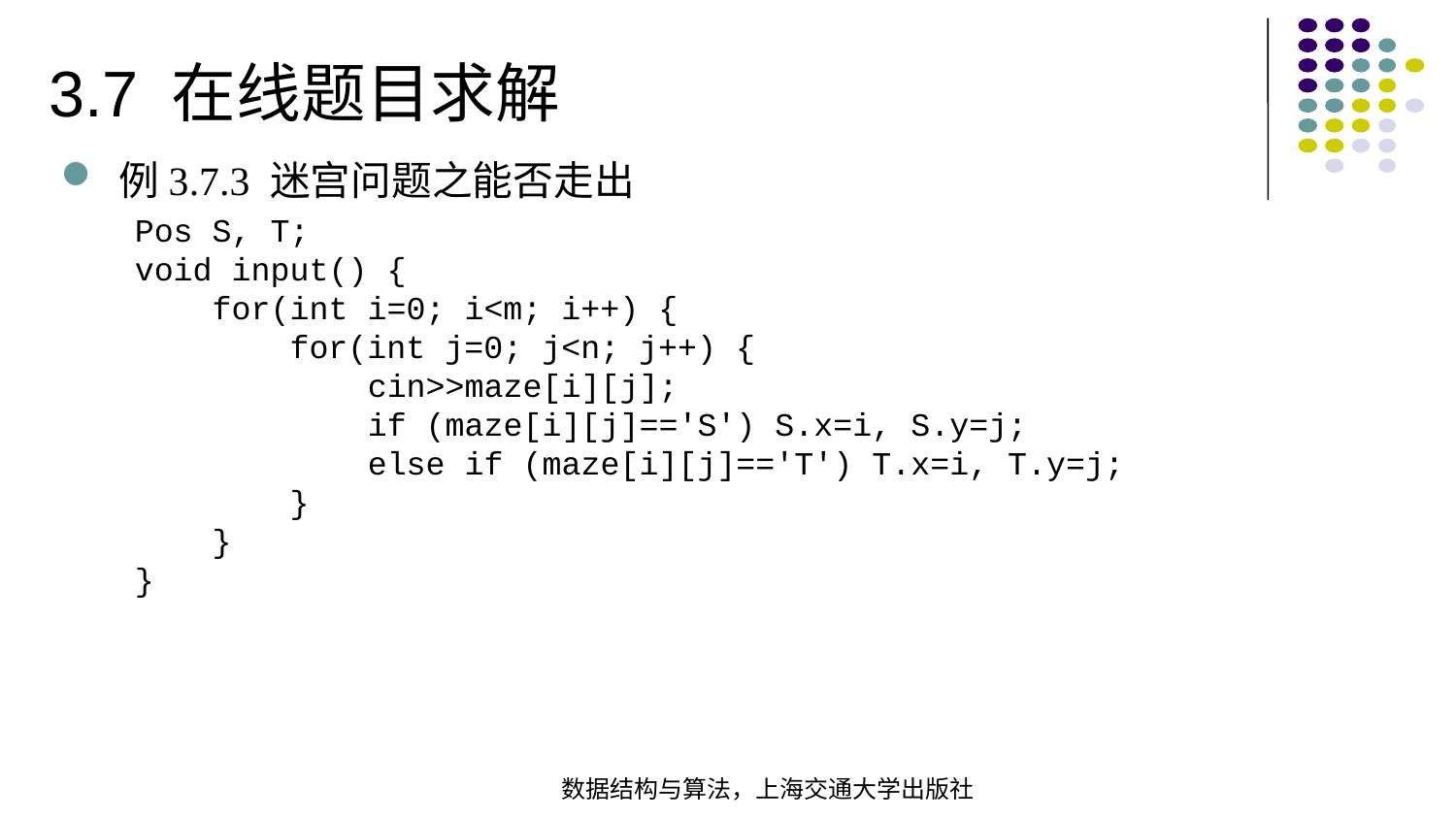

3.7 在线题目求解
例3.7.3 迷宫问题之能否走出
Pos S, T;void input() {    for(int i=0; i<m; i++) {        for(int j=0; j<n; j++) {            cin>>maze[i][j];            if (maze[i][j]=='S') S.x=i, S.y=j;            else if (maze[i][j]=='T') T.x=i, T.y=j;        }    }}